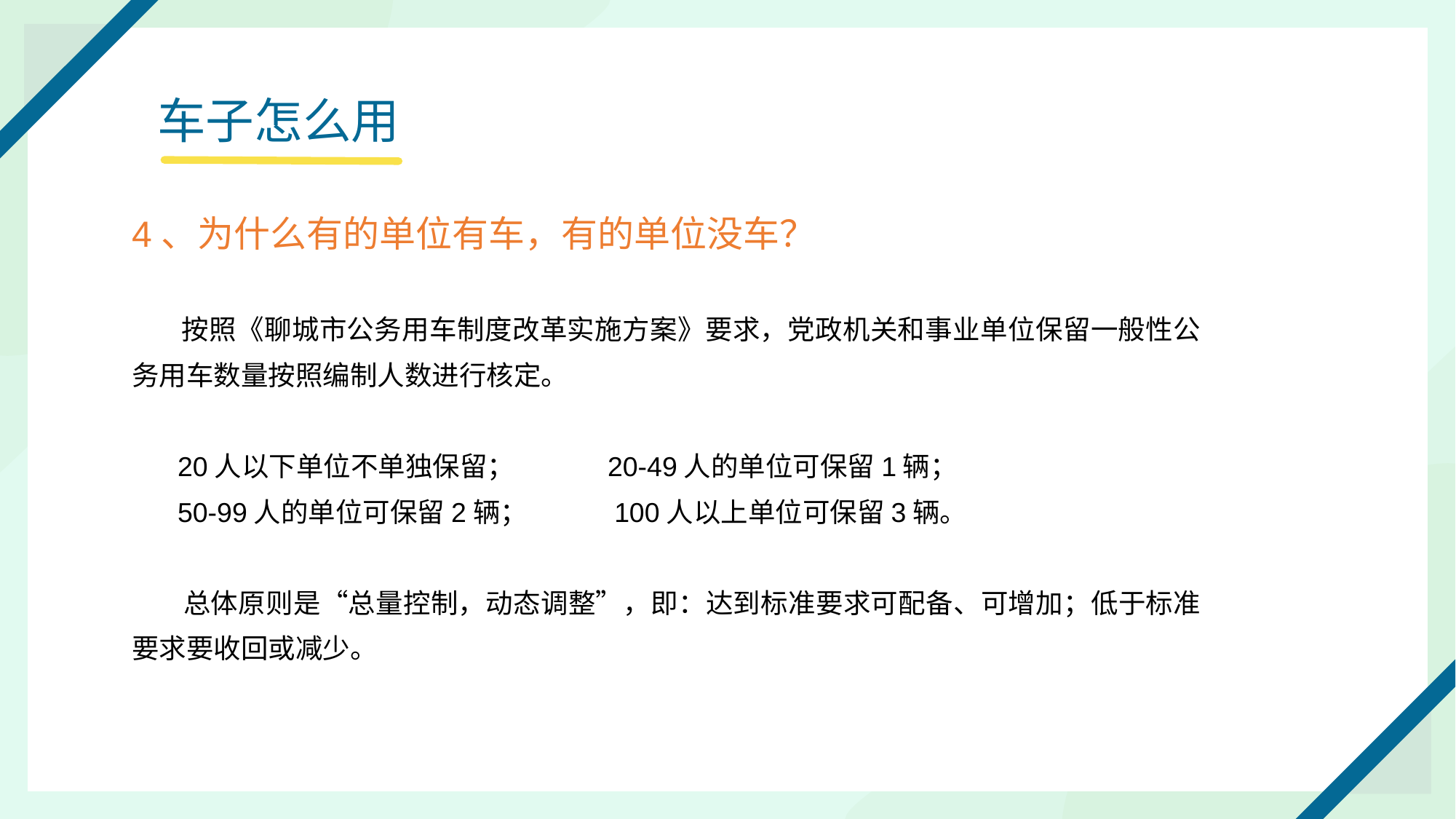

车子怎么用
4、为什么有的单位有车，有的单位没车？

      按照《聊城市公务用车制度改革实施方案》要求，党政机关和事业单位保留一般性公务用车数量按照编制人数进行核定。

      20人以下单位不单独保留；              20-49人的单位可保留1辆；
      50-99人的单位可保留2辆；             100人以上单位可保留3辆。

       总体原则是“总量控制，动态调整”，即：达到标准要求可配备、可增加；低于标准要求要收回或减少。